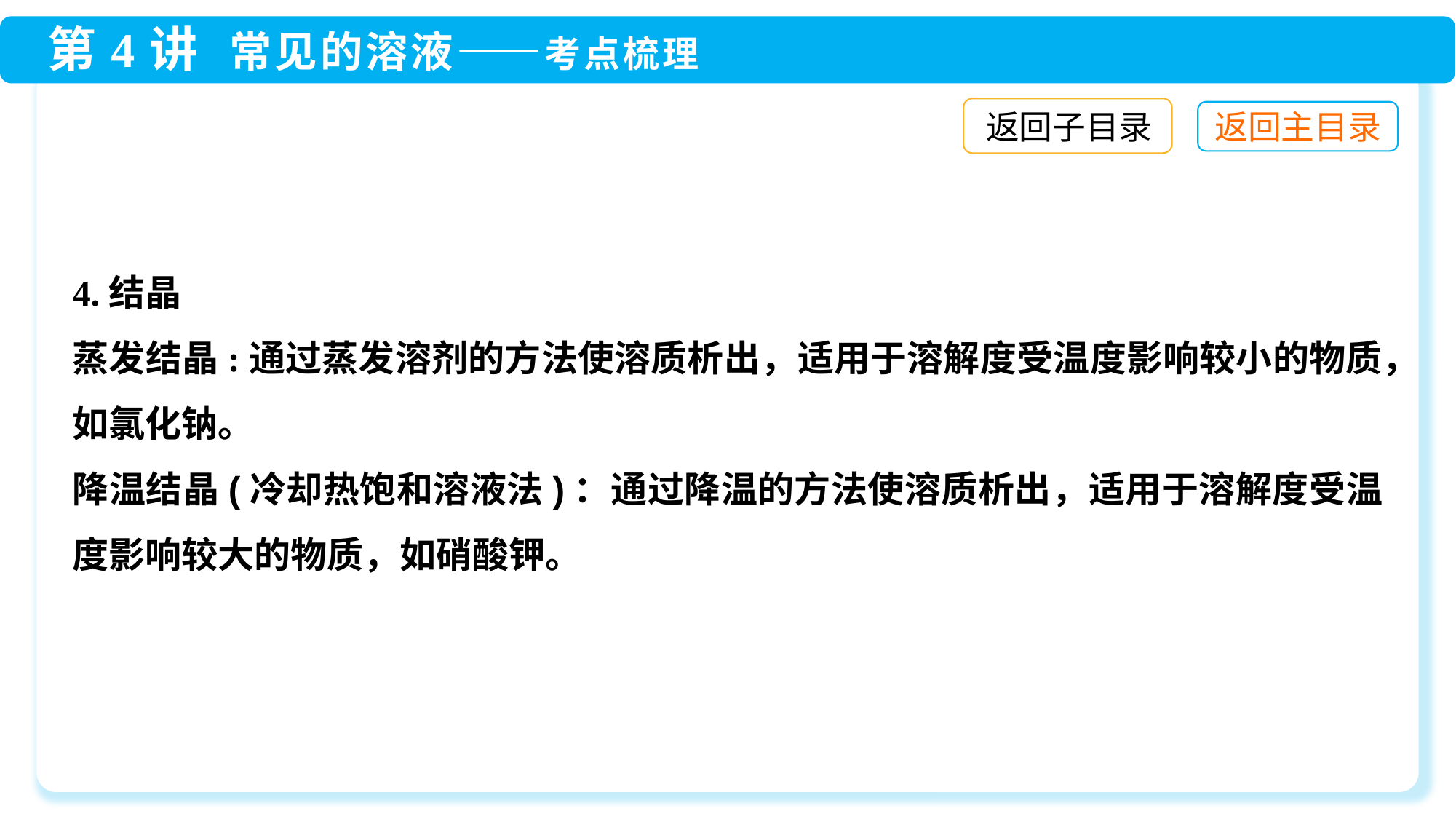

返回子目录
4.结晶
蒸发结晶:通过蒸发溶剂的方法使溶质析出，适用于溶解度受温度影响较小的物质，如氯化钠。
降温结晶(冷却热饱和溶液法)：通过降温的方法使溶质析出，适用于溶解度受温度影响较大的物质，如硝酸钾。